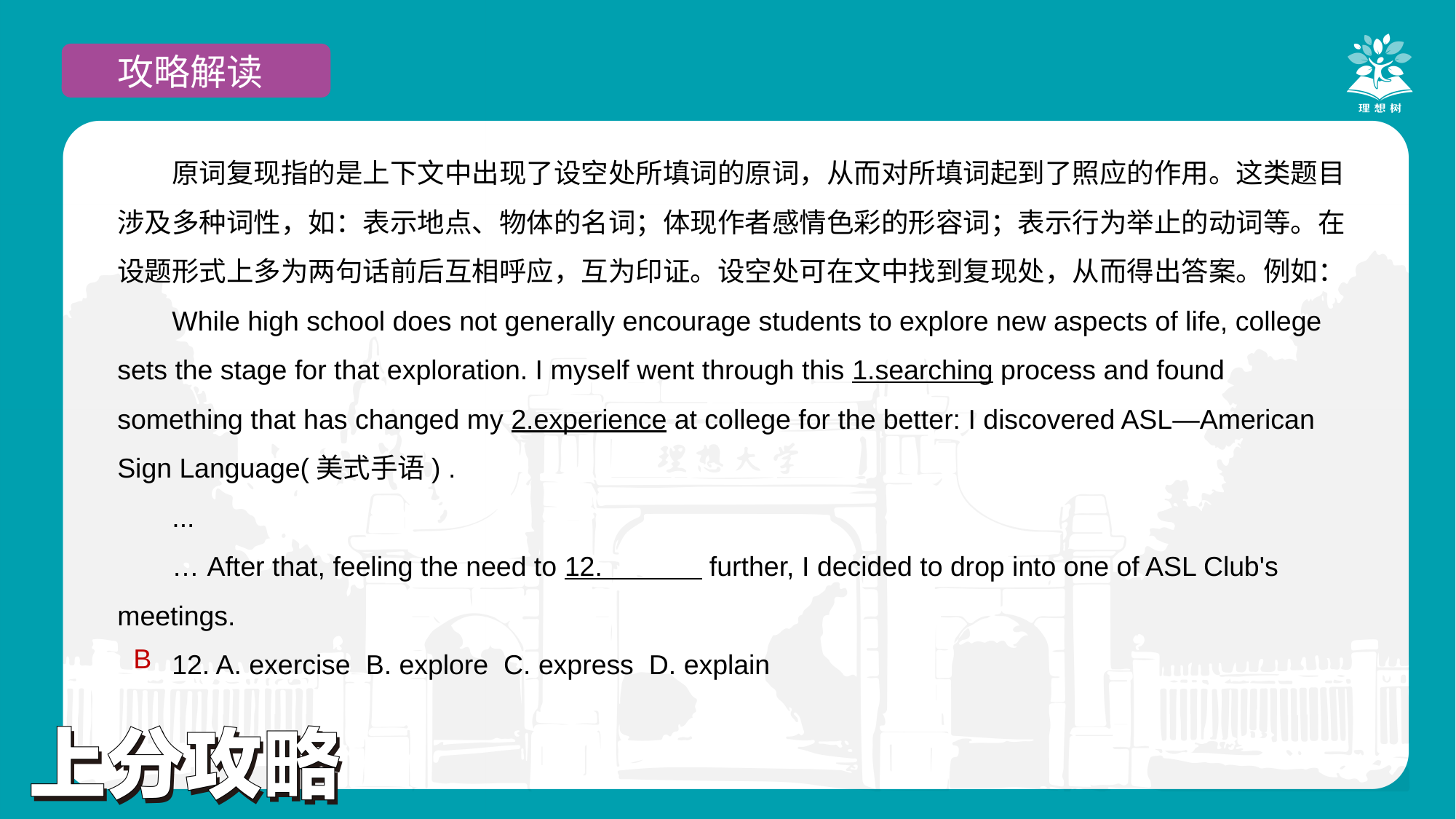

攻略解读
原词复现指的是上下文中出现了设空处所填词的原词，从而对所填词起到了照应的作用。这类题目涉及多种词性，如：表示地点、物体的名词；体现作者感情色彩的形容词；表示行为举止的动词等。在设题形式上多为两句话前后互相呼应，互为印证。设空处可在文中找到复现处，从而得出答案。例如：
While high school does not generally encourage students to explore new aspects of life, college sets the stage for that exploration. I myself went through this 1.searching process and found something that has changed my 2.experience at college for the better: I discovered ASL—American Sign Language(美式手语) .
...
… After that, feeling the need to 12.              further, I decided to drop into one of ASL Club's meetings.
12. A. exercise  B. explore  C. express  D. explain

B